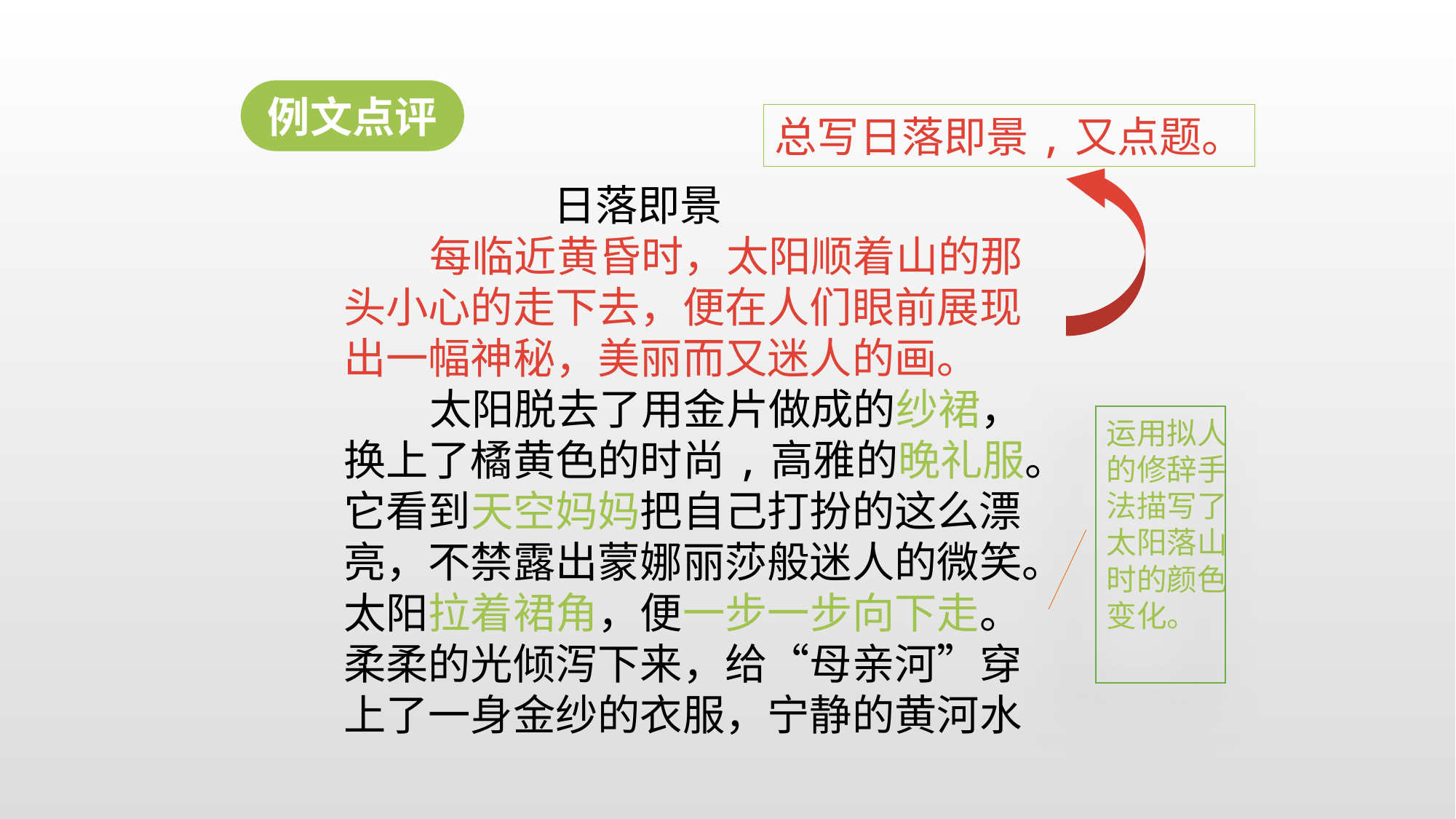

例文点评
总写日落即景,又点题。
            日落即景
每临近黄昏时，太阳顺着山的那头小心的走下去，便在人们眼前展现出一幅神秘，美丽而又迷人的画。
太阳脱去了用金片做成的纱裙，换上了橘黄色的时尚,高雅的晚礼服。它看到天空妈妈把自己打扮的这么漂亮，不禁露出蒙娜丽莎般迷人的微笑。太阳拉着裙角，便一步一步向下走。柔柔的光倾泻下来，给“母亲河”穿上了一身金纱的衣服，宁静的黄河水

运用拟人的修辞手法描写了太阳落山时的颜色变化。